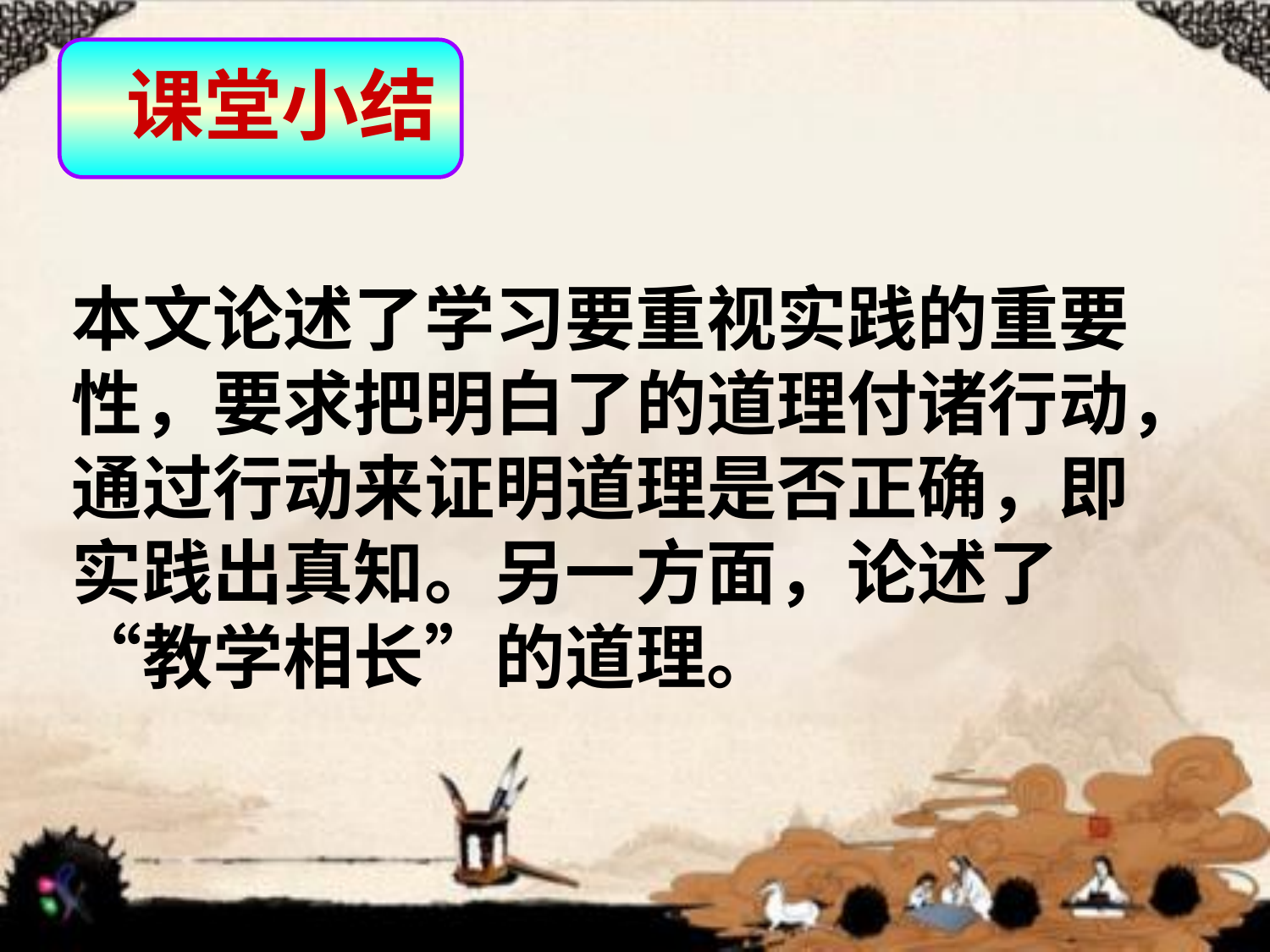

课堂小结
本文论述了学习要重视实践的重要性，要求把明白了的道理付诸行动，通过行动来证明道理是否正确，即实践出真知。另一方面，论述了“教学相长”的道理。